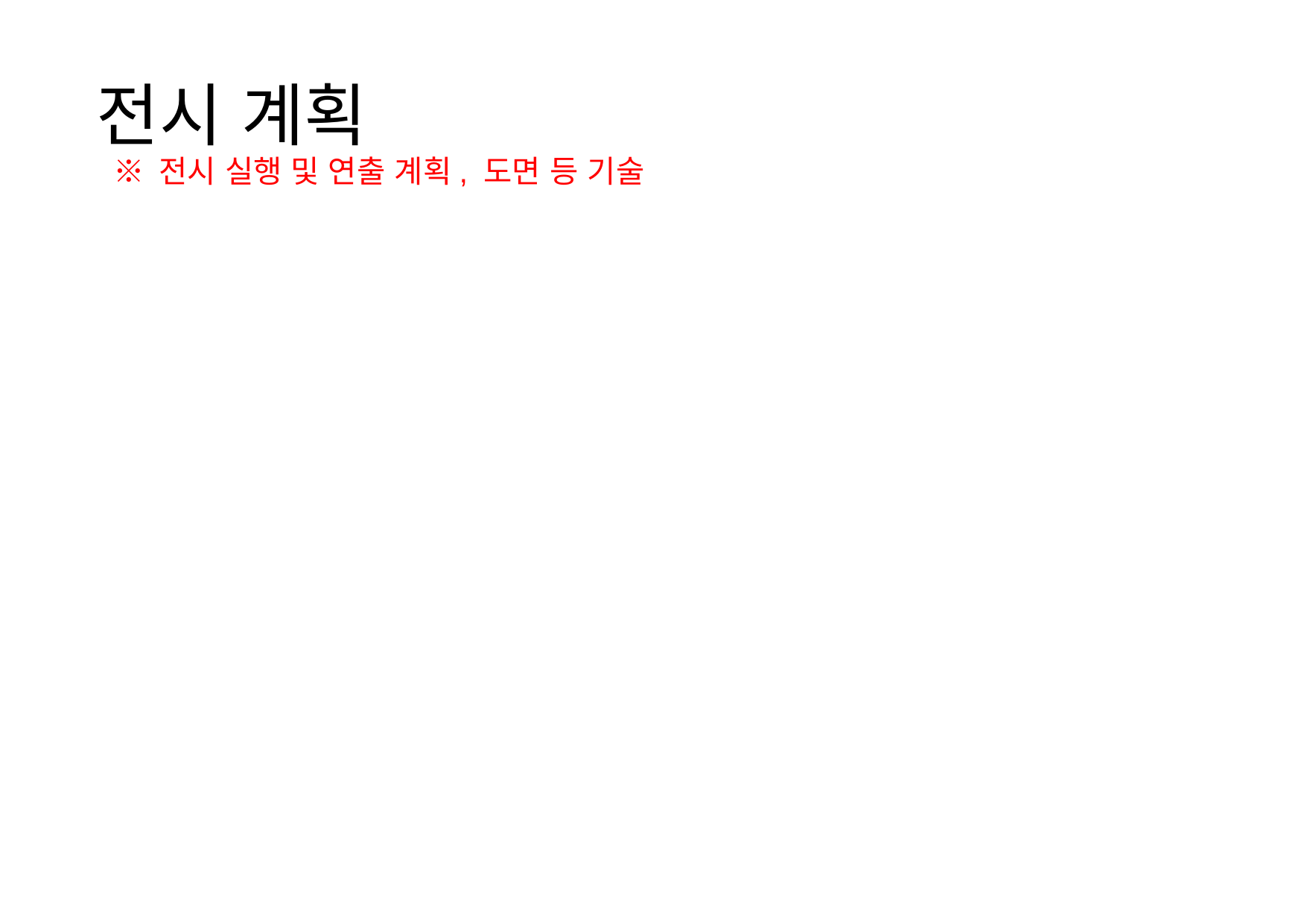

# 전시 계획
  ※ 전시 실행 및 연출 계획, 도면 등 기술